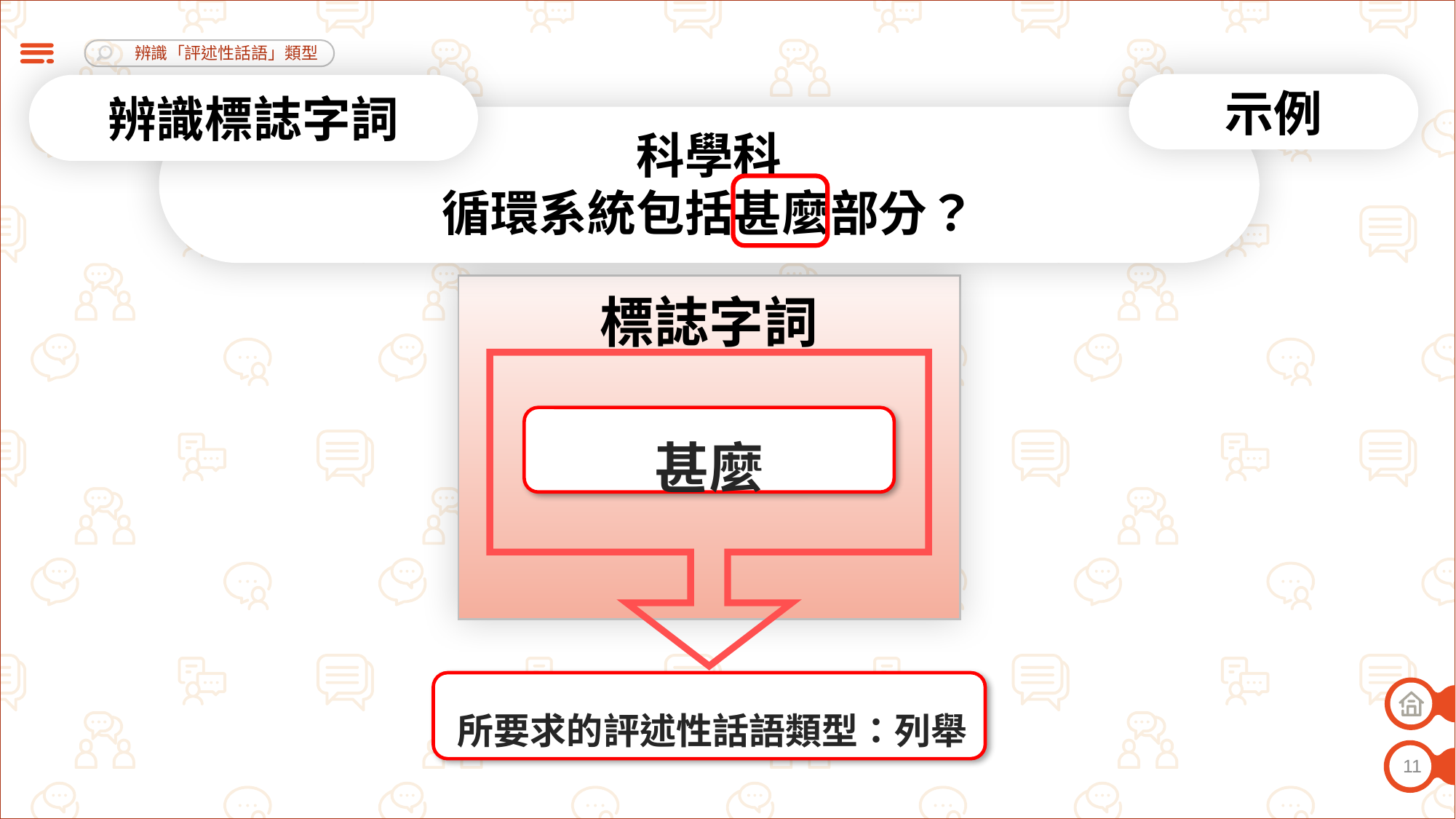

示例
辨識標誌字詞

科學科
循環系統包括甚麼部分？

標誌字詞

甚麼

所要求的評述性話語類型：列舉
11